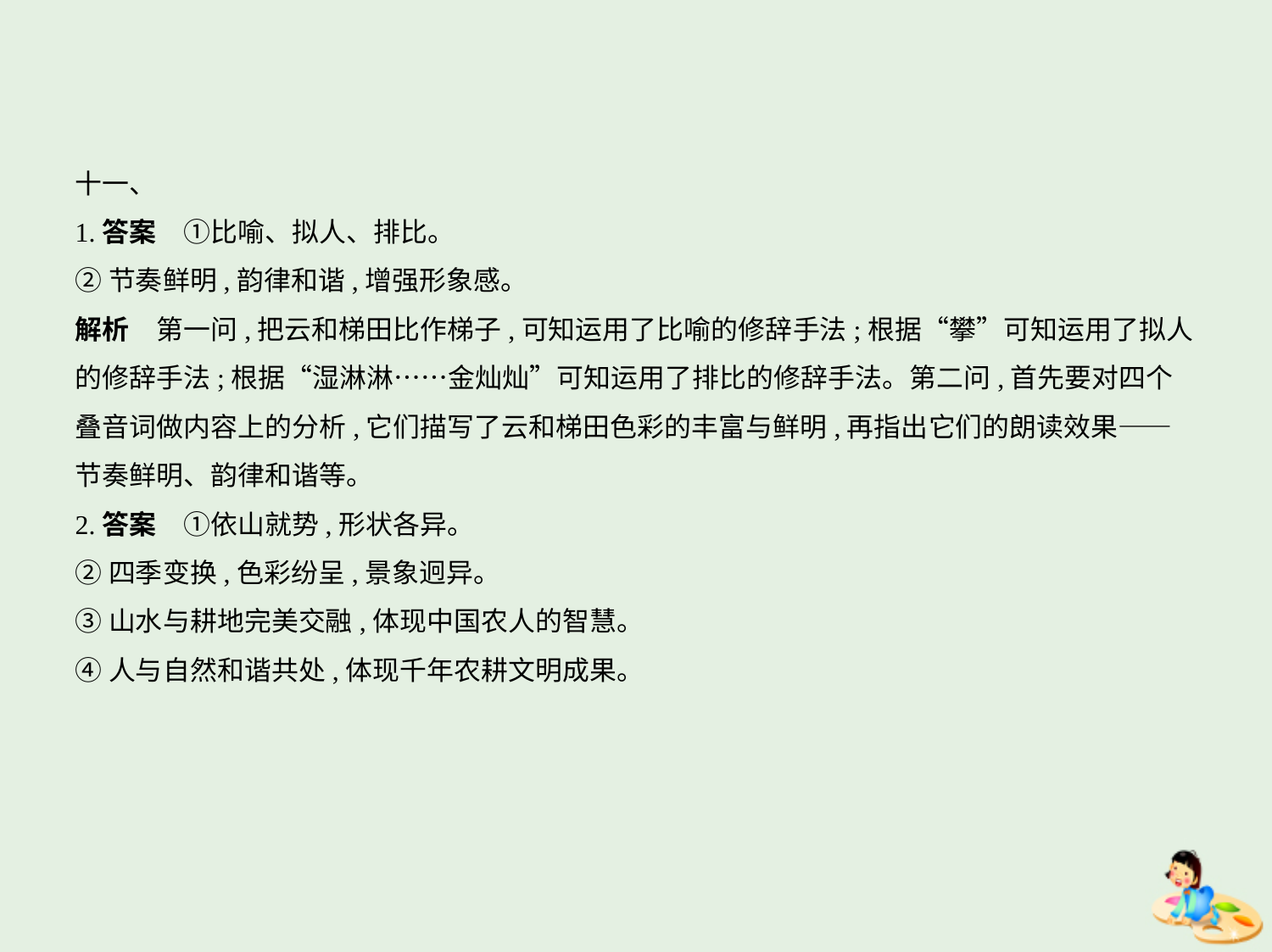

十一、
1.答案　①比喻、拟人、排比。
②节奏鲜明,韵律和谐,增强形象感。
解析　第一问,把云和梯田比作梯子,可知运用了比喻的修辞手法;根据“攀”可知运用了拟人
的修辞手法;根据“湿淋淋……金灿灿”可知运用了排比的修辞手法。第二问,首先要对四个
叠音词做内容上的分析,它们描写了云和梯田色彩的丰富与鲜明,再指出它们的朗读效果——
节奏鲜明、韵律和谐等。
2.答案　①依山就势,形状各异。
②四季变换,色彩纷呈,景象迥异。
③山水与耕地完美交融,体现中国农人的智慧。
④人与自然和谐共处,体现千年农耕文明成果。